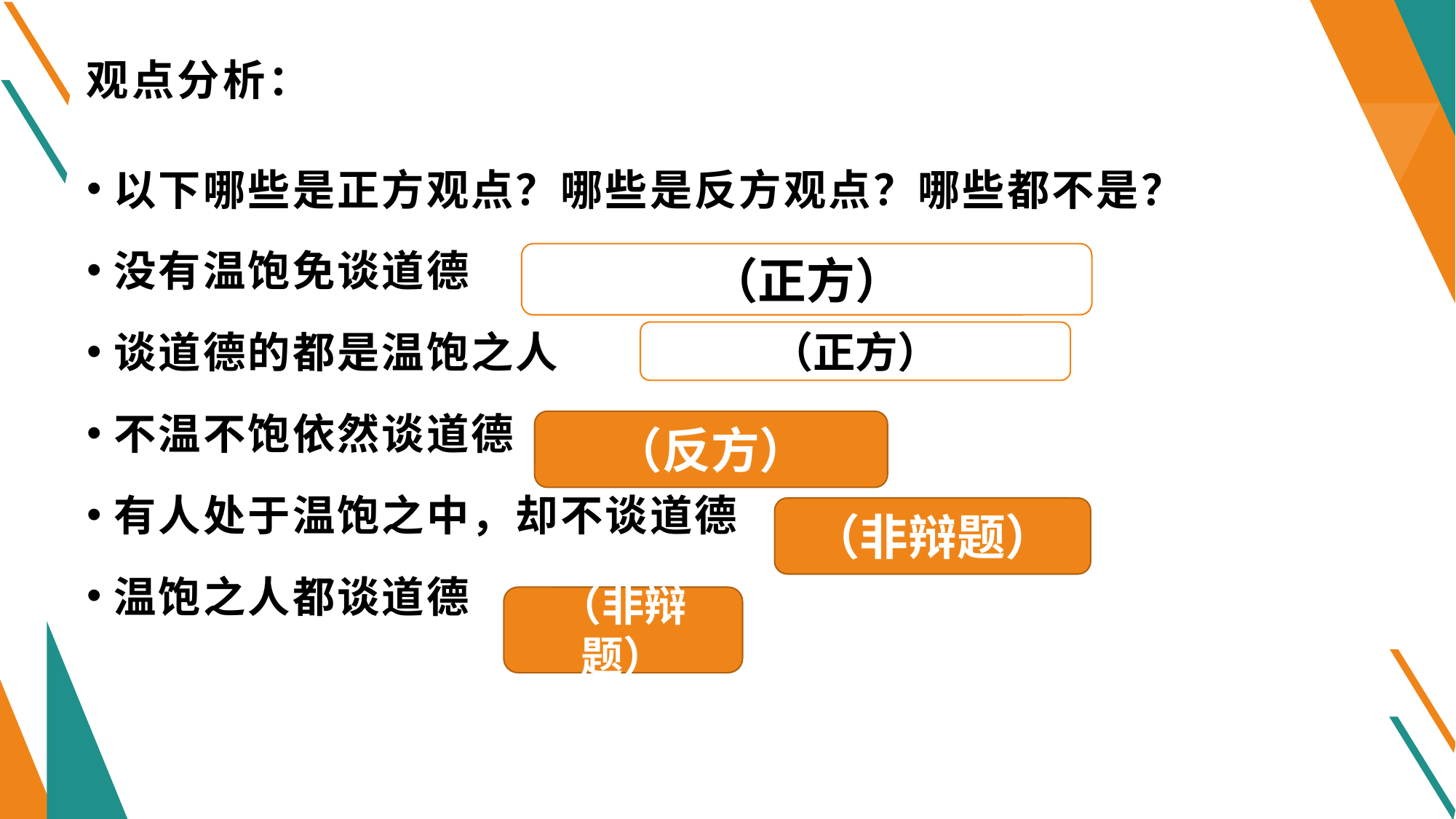

# 观点分析：

以下哪些是正方观点？哪些是反方观点？哪些都不是？
没有温饱免谈道德
谈道德的都是温饱之人
不温不饱依然谈道德
有人处于温饱之中，却不谈道德
温饱之人都谈道德

（正方）
（正方）
（反方）
（非辩题）
（非辩题）